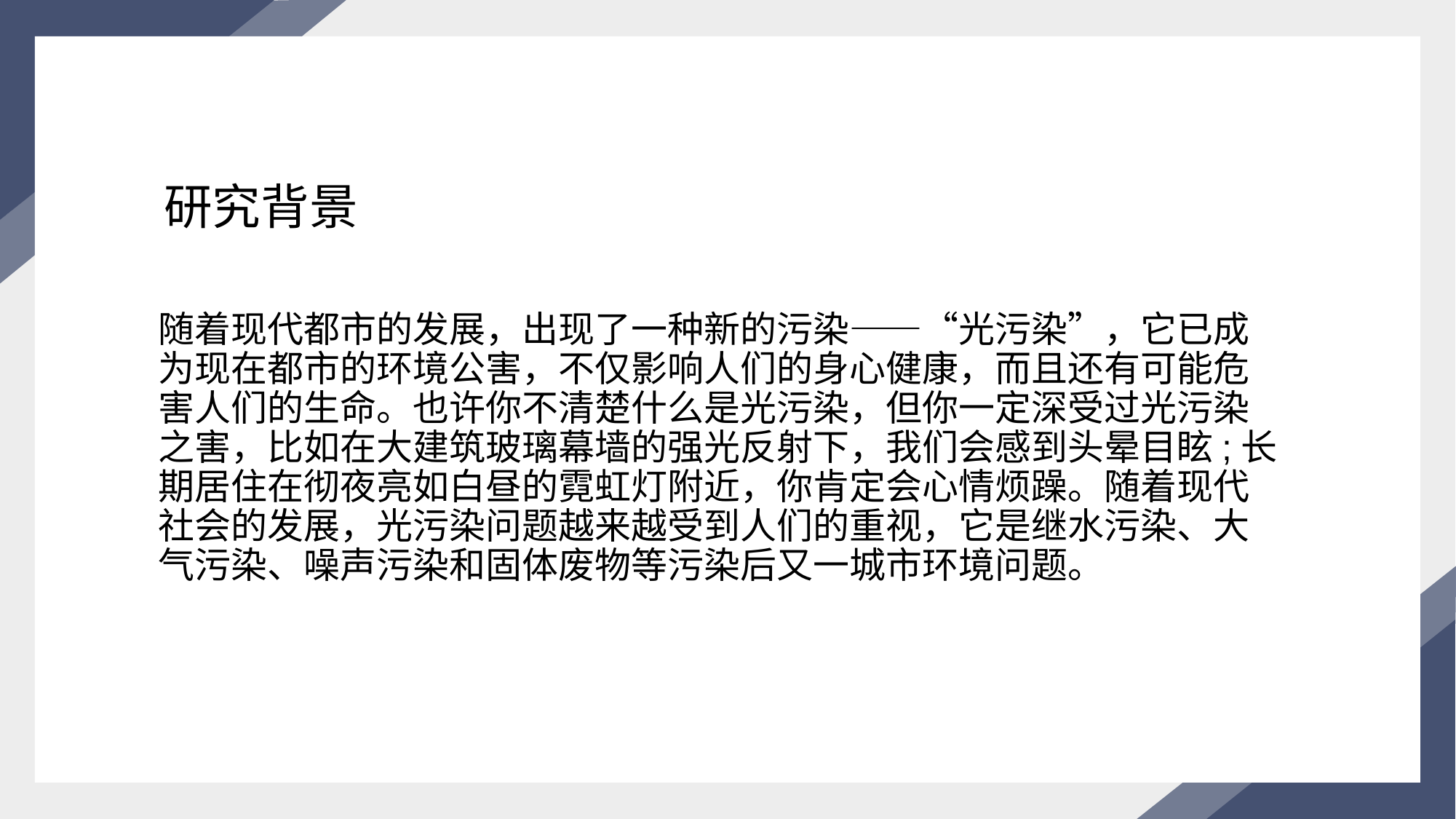

# 研究背景
随着现代都市的发展，出现了一种新的污染——“光污染”，它已成为现在都市的环境公害，不仅影响人们的身心健康，而且还有可能危害人们的生命。也许你不清楚什么是光污染，但你一定深受过光污染之害，比如在大建筑玻璃幕墙的强光反射下，我们会感到头晕目眩;长期居住在彻夜亮如白昼的霓虹灯附近，你肯定会心情烦躁。随着现代社会的发展，光污染问题越来越受到人们的重视，它是继水污染、大气污染、噪声污染和固体废物等污染后又一城市环境问题。